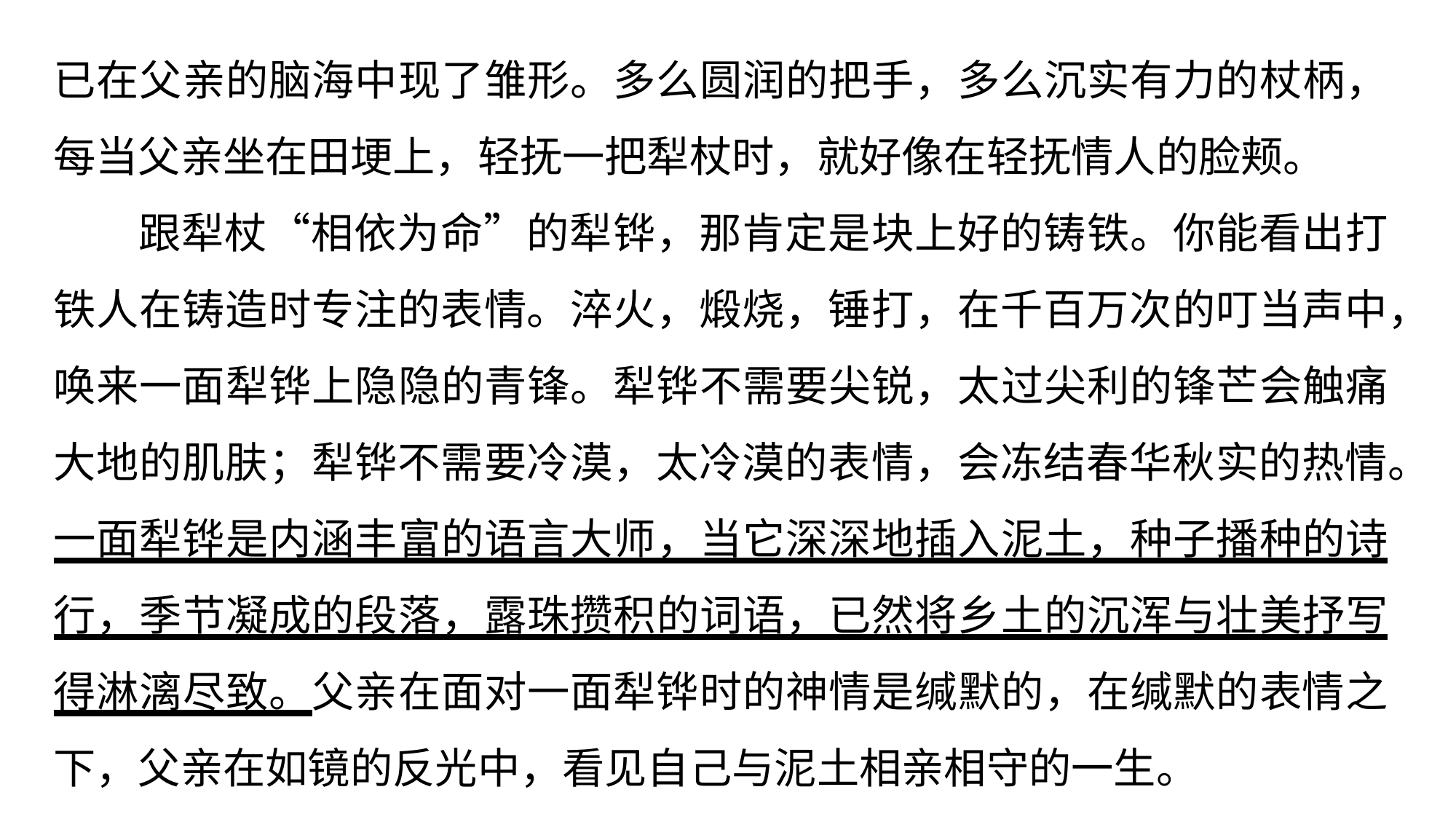

已在父亲的脑海中现了雏形。多么圆润的把手，多么沉实有力的杖柄，每当父亲坐在田埂上，轻抚一把犁杖时，就好像在轻抚情人的脸颊。
跟犁杖“相依为命”的犁铧，那肯定是块上好的铸铁。你能看出打铁人在铸造时专注的表情。淬火，煅烧，锤打，在千百万次的叮当声中，唤来一面犁铧上隐隐的青锋。犁铧不需要尖锐，太过尖利的锋芒会触痛大地的肌肤；犁铧不需要冷漠，太冷漠的表情，会冻结春华秋实的热情。一面犁铧是内涵丰富的语言大师，当它深深地插入泥土，种子播种的诗行，季节凝成的段落，露珠攒积的词语，已然将乡土的沉浑与壮美抒写得淋漓尽致。父亲在面对一面犁铧时的神情是缄默的，在缄默的表情之下，父亲在如镜的反光中，看见自己与泥土相亲相守的一生。